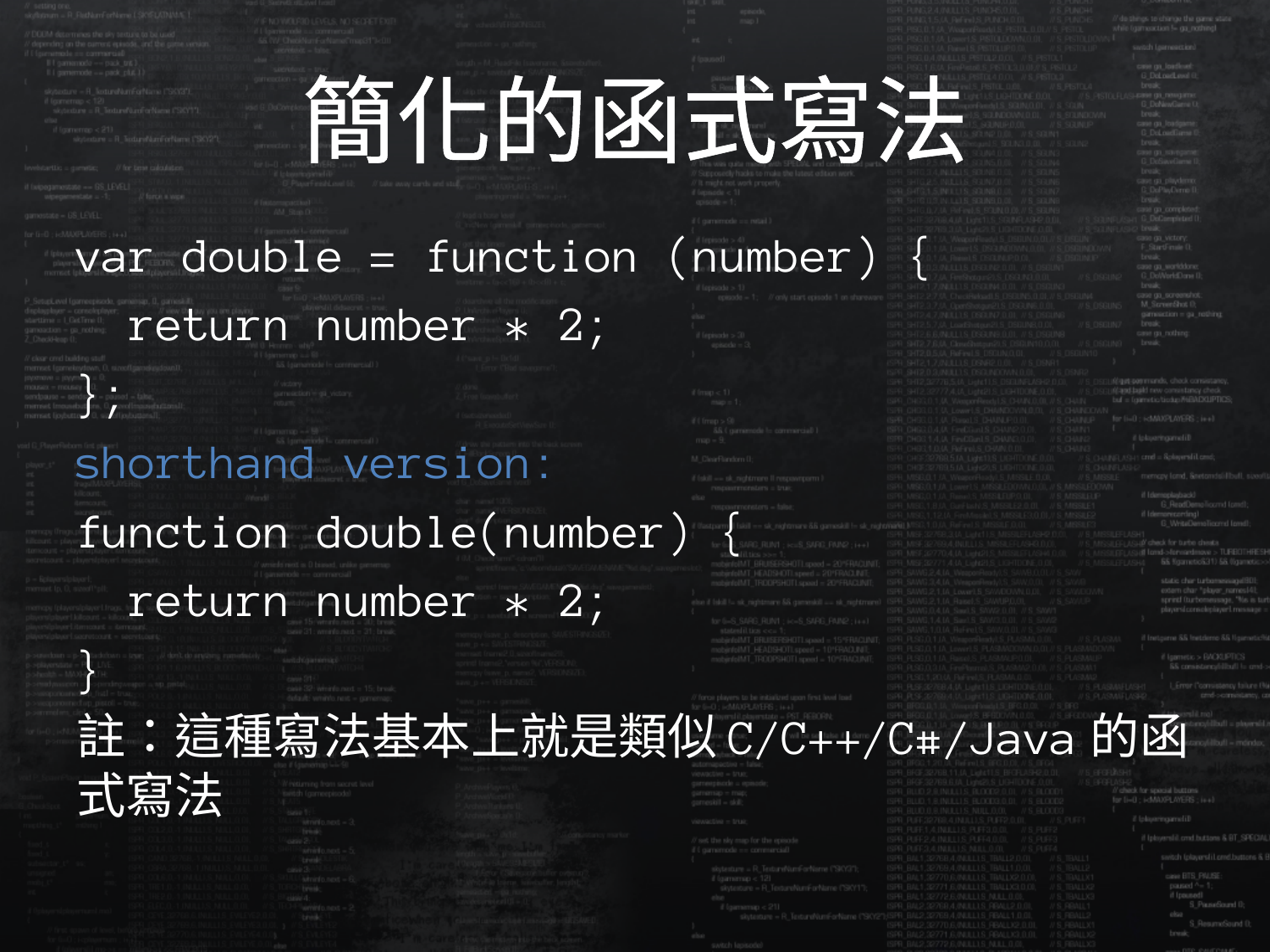

# 簡化的函式寫法
var double = function (number) {
  return number * 2;
};
shorthand version:
function double(number) {
  return number * 2;
}
註：這種寫法基本上就是類似C/C++/C#/Java的函式寫法